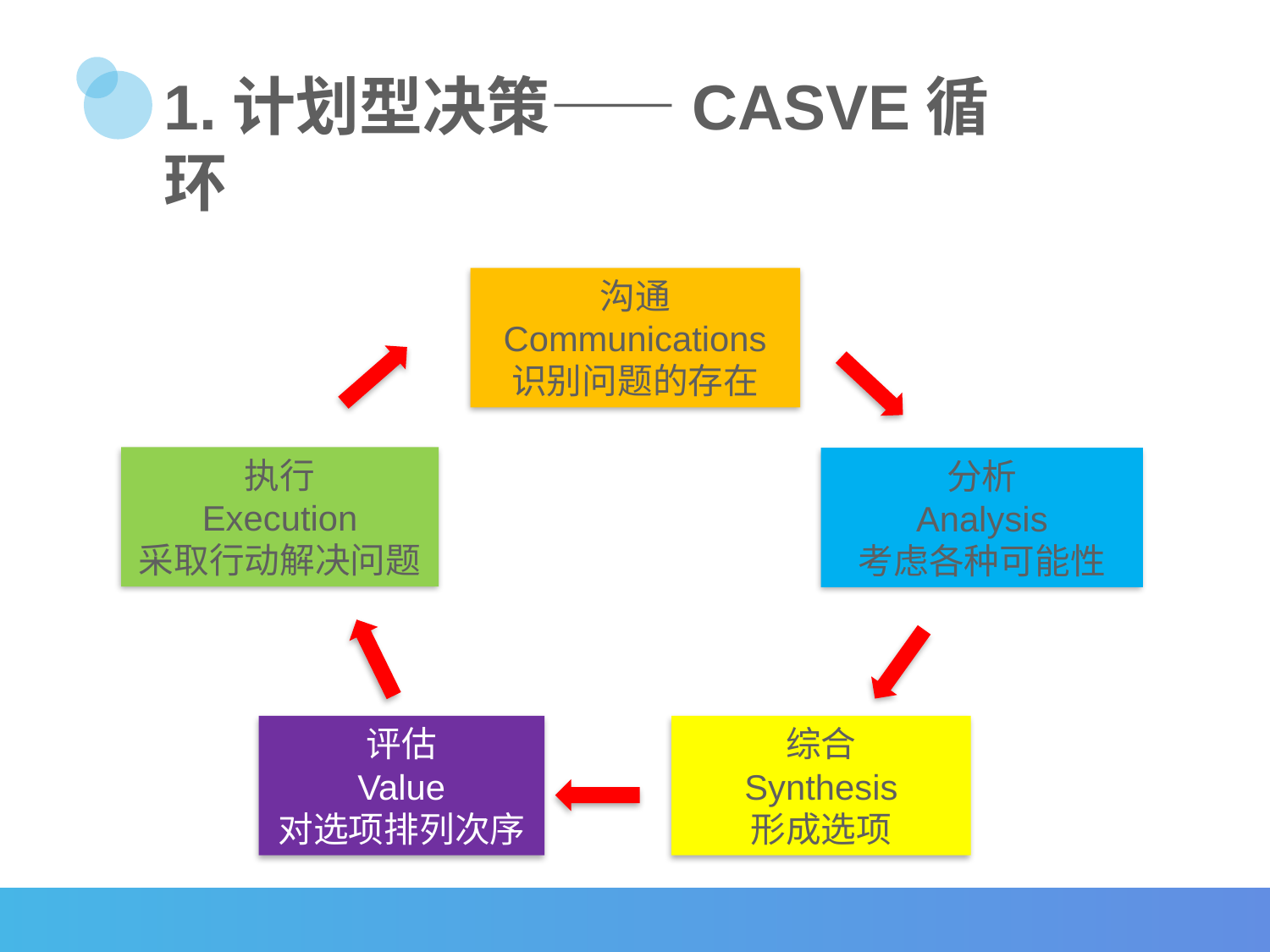

1.计划型决策——CASVE循环
沟通
Communications
识别问题的存在

执行
Execution
采取行动解决问题
分析
Analysis
考虑各种可能性

评估
Value
对选项排列次序
综合
Synthesis
形成选项